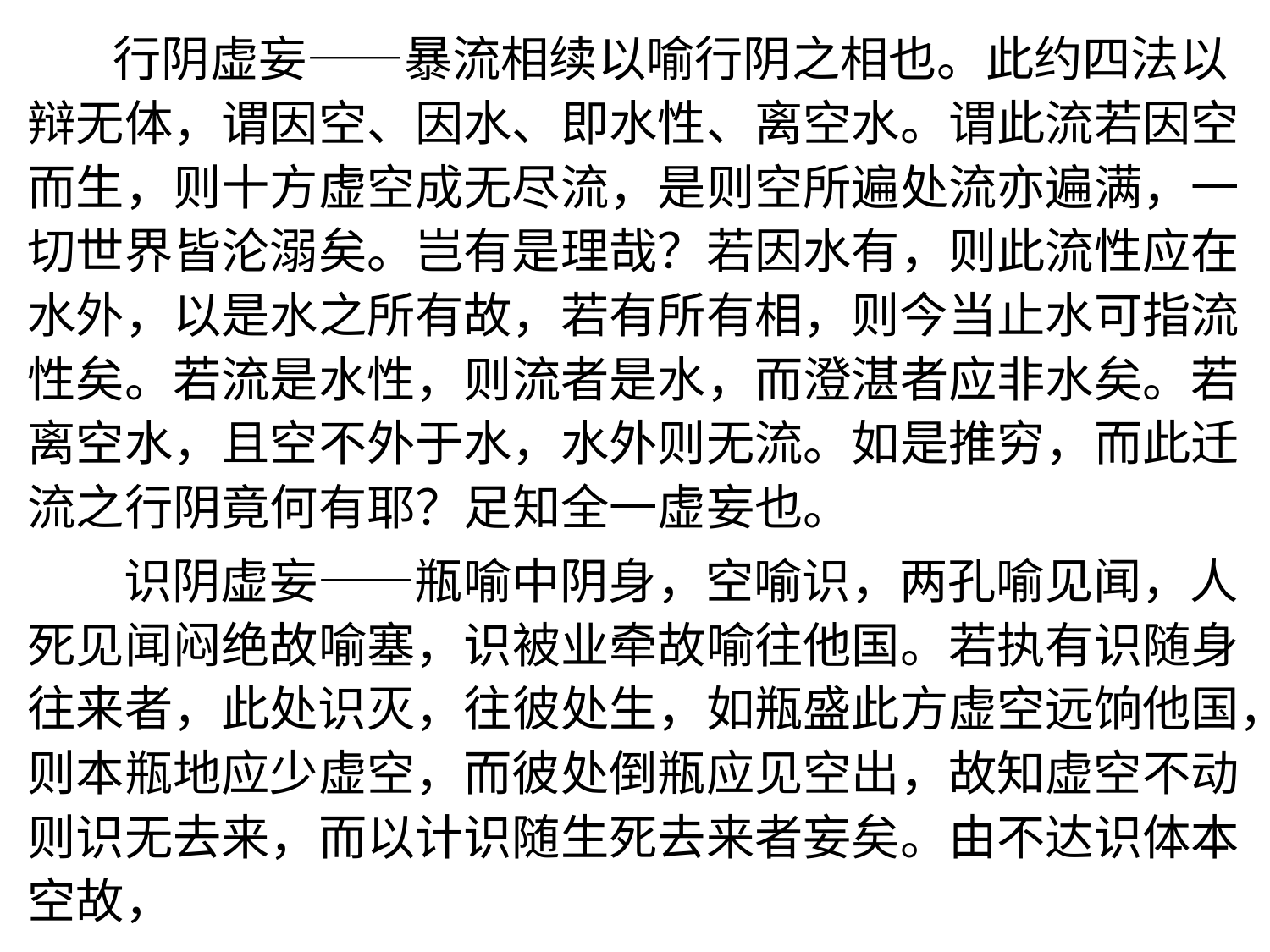

行阴虚妄——暴流相续以喻行阴之相也。此约四法以辩无体，谓因空、因水、即水性、离空水。谓此流若因空而生，则十方虚空成无尽流，是则空所遍处流亦遍满，一切世界皆沦溺矣。岂有是理哉？若因水有，则此流性应在水外，以是水之所有故，若有所有相，则今当止水可指流性矣。若流是水性，则流者是水，而澄湛者应非水矣。若离空水，且空不外于水，水外则无流。如是推穷，而此迁流之行阴竟何有耶？足知全一虚妄也。
        识阴虚妄——瓶喻中阴身，空喻识，两孔喻见闻，人死见闻闷绝故喻塞，识被业牵故喻往他国。若执有识随身往来者，此处识灭，往彼处生，如瓶盛此方虚空远饷他国，则本瓶地应少虚空，而彼处倒瓶应见空出，故知虚空不动则识无去来，而以计识随生死去来者妄矣。由不达识体本空故，